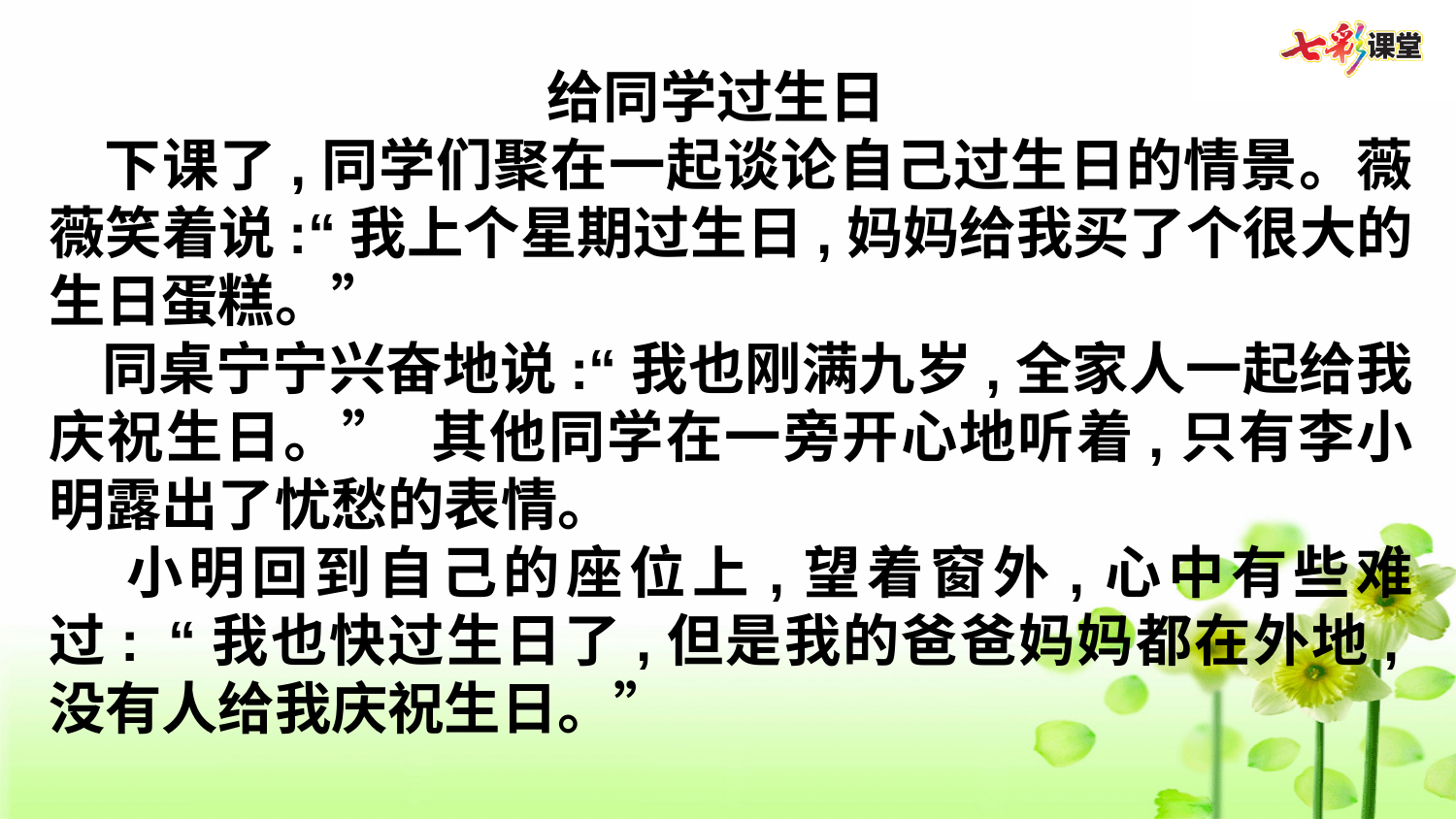

给同学过生日
   下课了,同学们聚在一起谈论自己过生日的情景。薇薇笑着说:“我上个星期过生日,妈妈给我买了个很大的生日蛋糕。”
   同桌宁宁兴奋地说:“我也刚满九岁,全家人一起给我庆祝生日。” 其他同学在一旁开心地听着,只有李小明露出了忧愁的表情。
   小明回到自己的座位上,望着窗外,心中有些难过: “我也快过生日了,但是我的爸爸妈妈都在外地,没有人给我庆祝生日。”